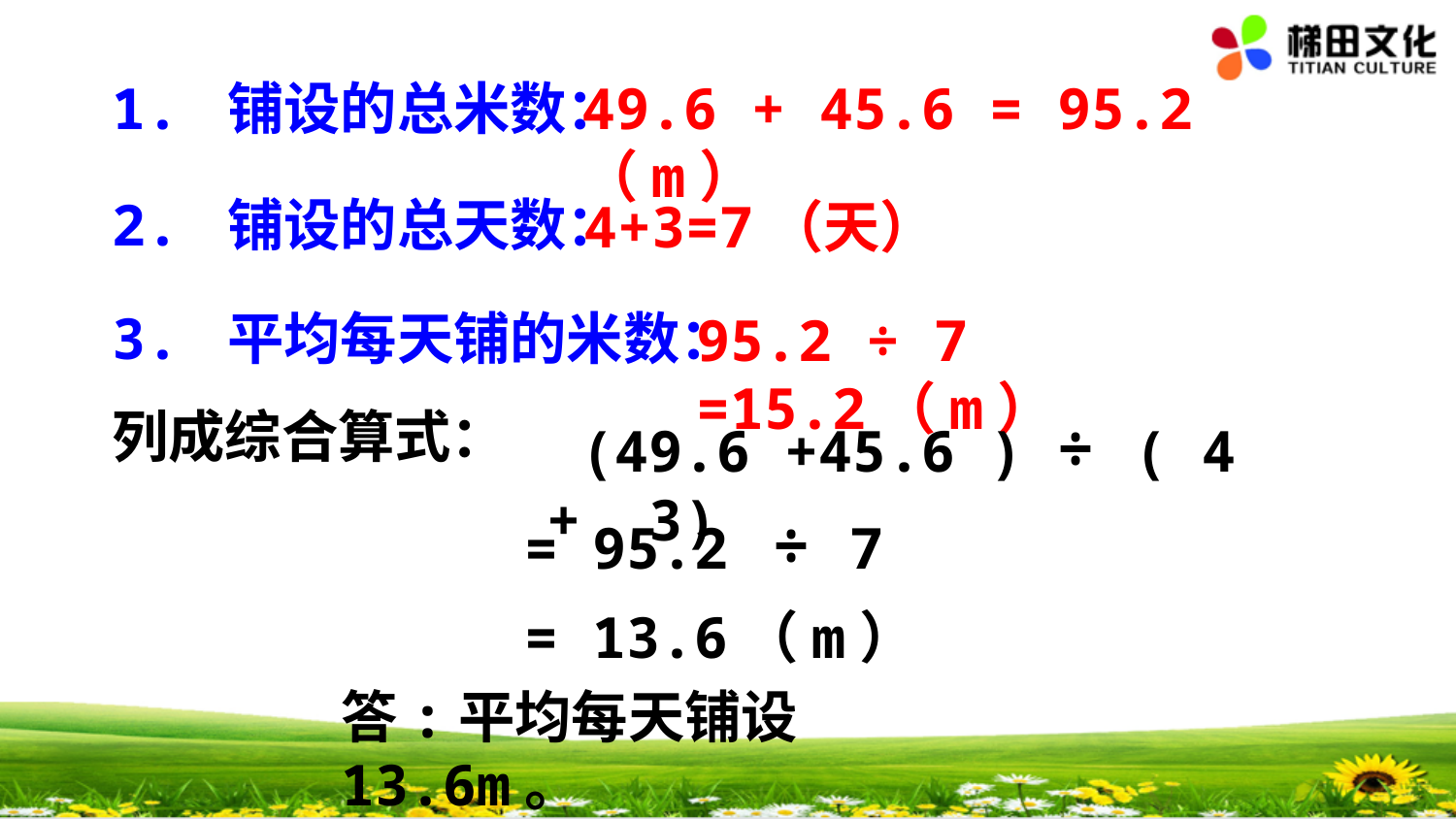

1. 铺设的总米数：
49.6 + 45.6 = 95.2（m）
2. 铺设的总天数：
4+3=7（天）
3. 平均每天铺的米数：
95.2 ÷ 7 =15.2（m）
列成综合算式：
 (49.6 +45.6 ) ÷ ( 4  +  3)
= 95.2 ÷ 7
= 13.6（m）
答:平均每天铺设13.6m。